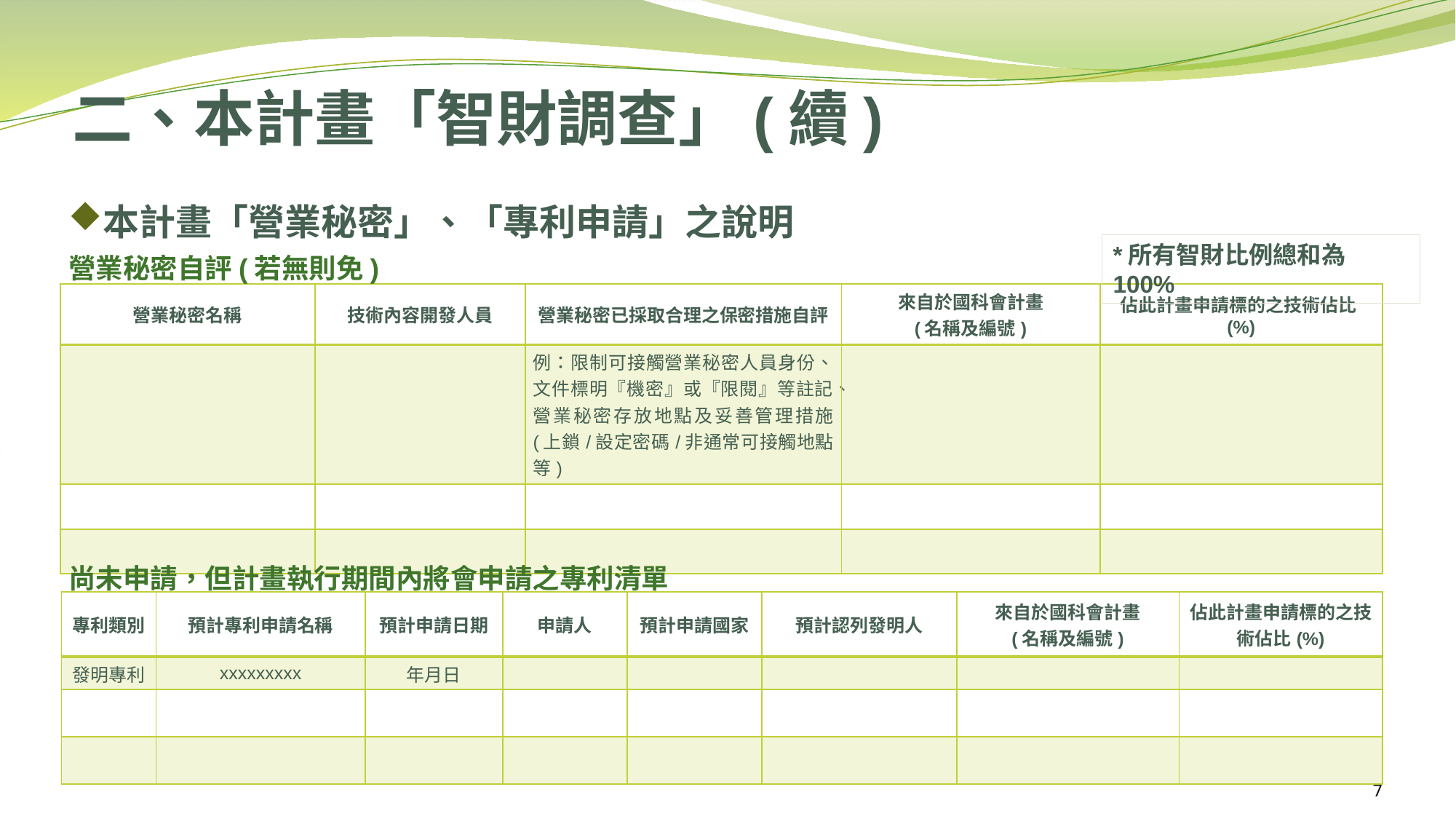

# 二、本計畫「智財調查」(續)
本計畫「營業秘密」、「專利申請」之說明
營業秘密自評(若無則免)
*所有智財比例總和為100%
| 營業秘密名稱 | 技術內容開發人員 | 營業秘密已採取合理之保密措施自評 | 來自於國科會計畫 (名稱及編號) | 佔此計畫申請標的之技術佔比(%) |
| --- | --- | --- | --- | --- |
|  |  | 例：限制可接觸營業秘密人員身份、文件標明『機密』或『限閱』等註記、營業秘密存放地點及妥善管理措施 (上鎖/設定密碼/非通常可接觸地點等) |  |  |
|  |  |  |  |  |
|  |  |  |  |  |
尚未申請，但計畫執行期間內將會申請之專利清單
| 專利類別 | 預計專利申請名稱 | 預計申請日期 | 申請人 | 預計申請國家 | 預計認列發明人 | 來自於國科會計畫 (名稱及編號) | 佔此計畫申請標的之技術佔比(%) |
| --- | --- | --- | --- | --- | --- | --- | --- |
| 發明專利 | xxxxxxxxx | 年月日 |  |  |  |  |  |
|  |  |  |  |  |  |  |  |
|  |  |  |  |  |  |  |  |
7